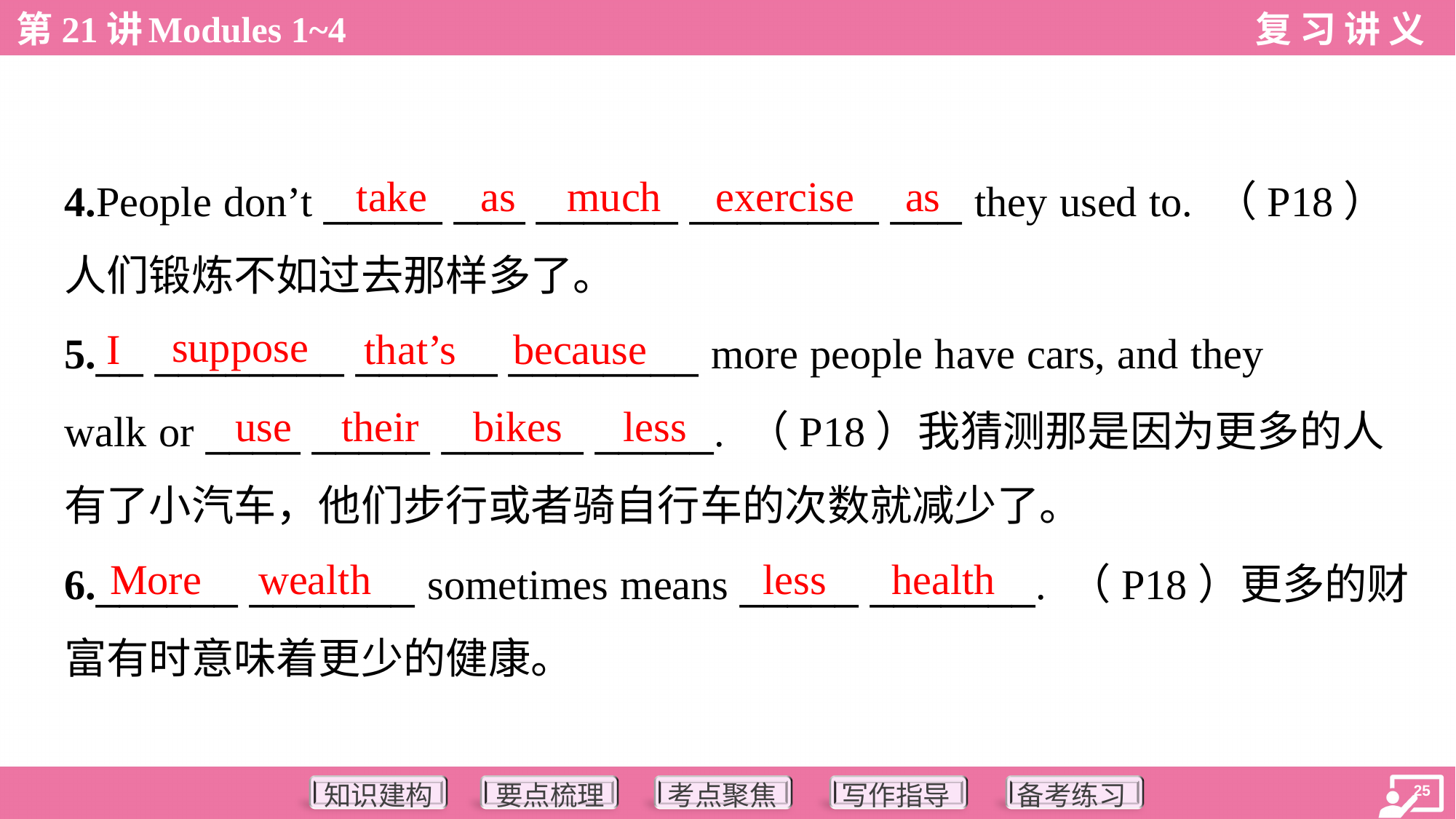

take
as
much
exercise
as
4.People don’t _____ ___ ______ ________ ___ they used to. （P18）
人们锻炼不如过去那样多了。
suppose
I
that’s
because
5.__ ________ ______ ________ more people have cars, and they
walk or ____ _____ ______ _____. （P18）我猜测那是因为更多的人
有了小汽车，他们步行或者骑自行车的次数就减少了。
use
their
bikes
less
More
wealth
less
health
6.______ _______ sometimes means _____ _______. （P18）更多的财
富有时意味着更少的健康。